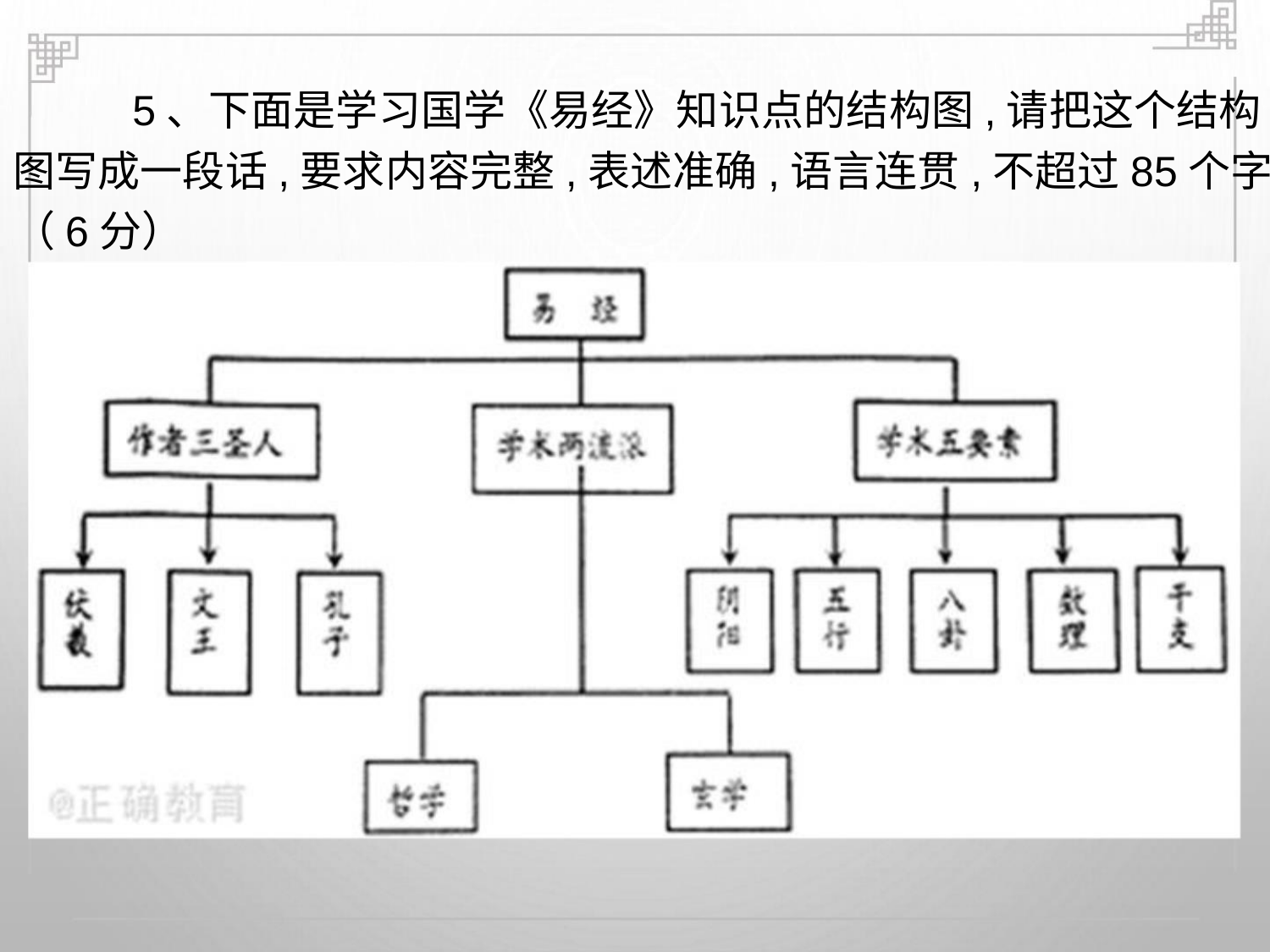

5、下面是学习国学《易经》知识点的结构图,请把这个结构
图写成一段话,要求内容完整,表述准确,语言连贯,不超过85个字。。
（6分）